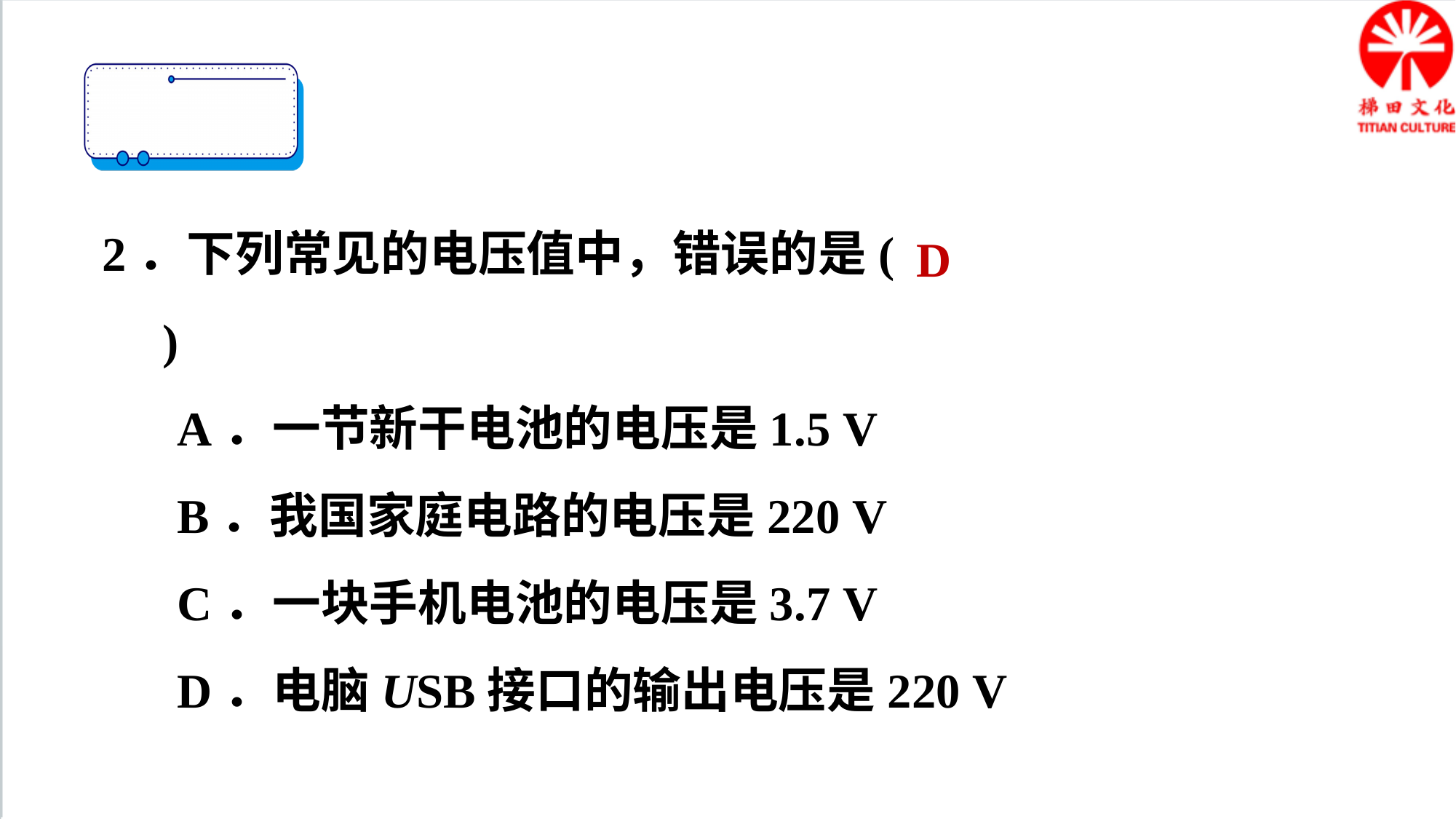

2．下列常见的电压值中，错误的是(　　)
A．一节新干电池的电压是1.5 V
B．我国家庭电路的电压是220 V
C．一块手机电池的电压是3.7 V
D．电脑USB接口的输出电压是220 V
D